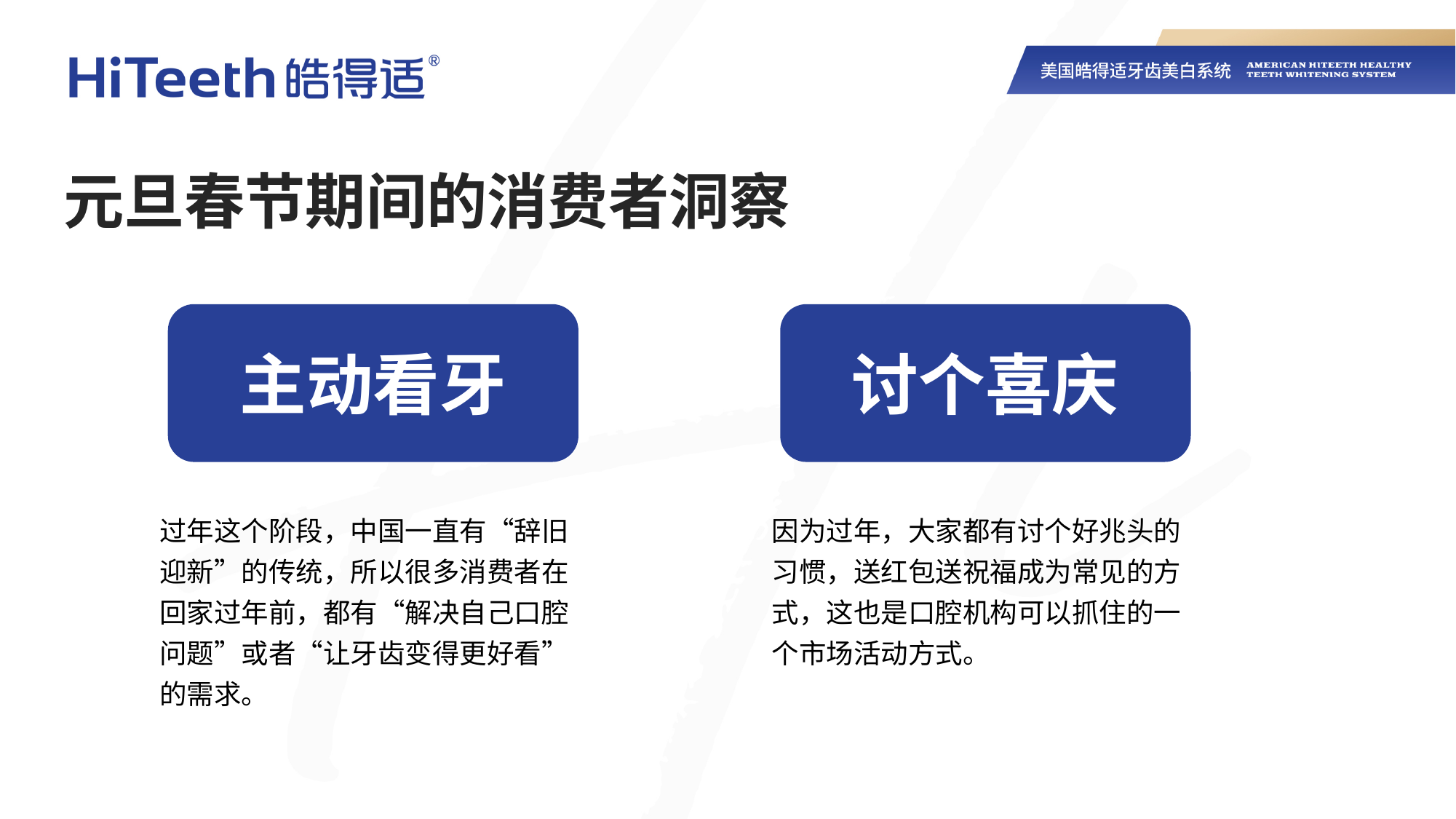

元旦春节期间的消费者洞察
主动看牙
讨个喜庆
过年这个阶段，中国一直有“辞旧迎新”的传统，所以很多消费者在回家过年前，都有“解决自己口腔问题”或者“让牙齿变得更好看”的需求。
因为过年，大家都有讨个好兆头的习惯，送红包送祝福成为常见的方式，这也是口腔机构可以抓住的一个市场活动方式。